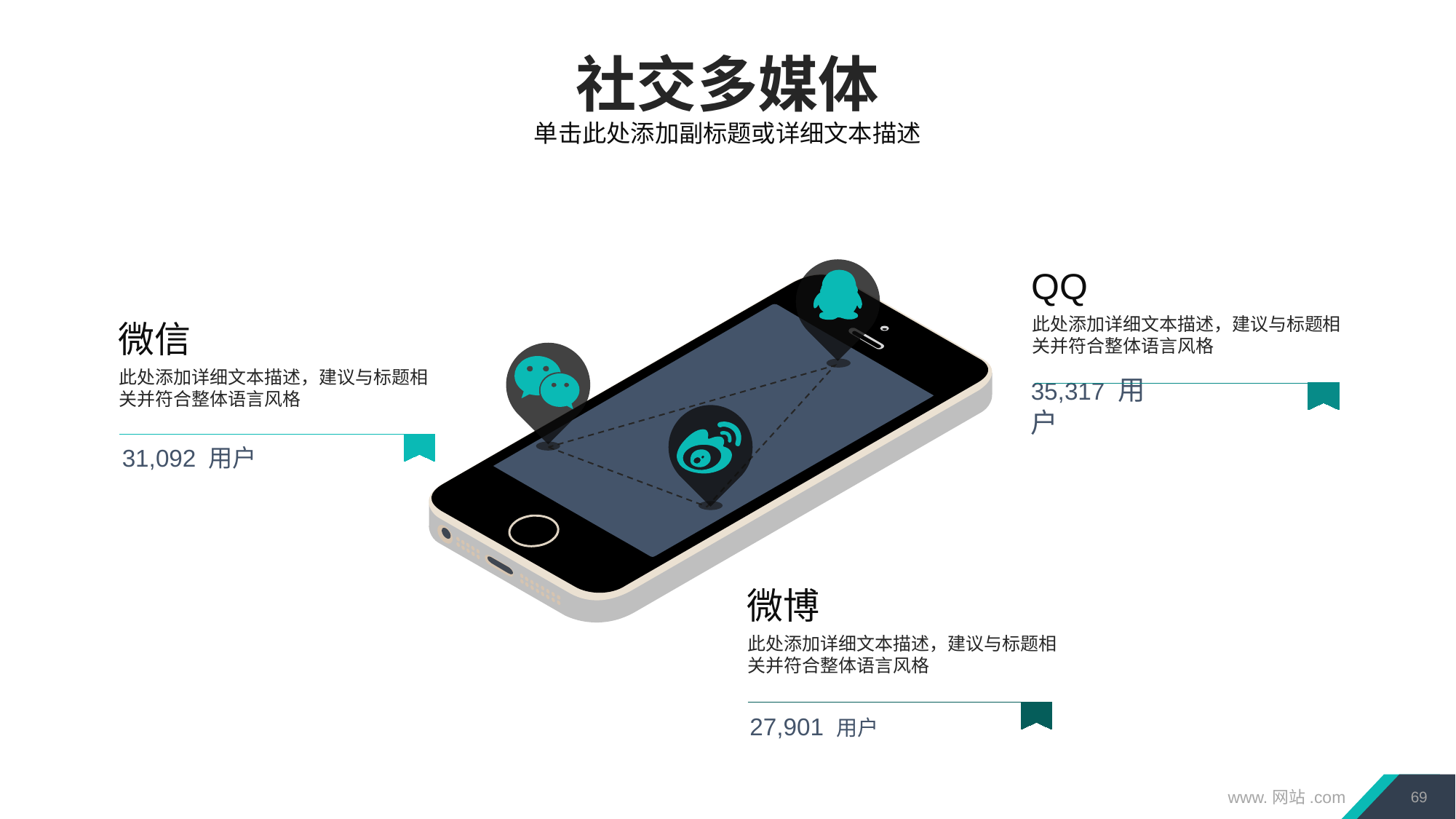

社交多媒体
单击此处添加副标题或详细文本描述

QQ

此处添加详细文本描述，建议与标题相关并符合整体语言风格
微信

此处添加详细文本描述，建议与标题相关并符合整体语言风格

35,317 用户

31,092 用户

微博
此处添加详细文本描述，建议与标题相关并符合整体语言风格

27,901 用户
69